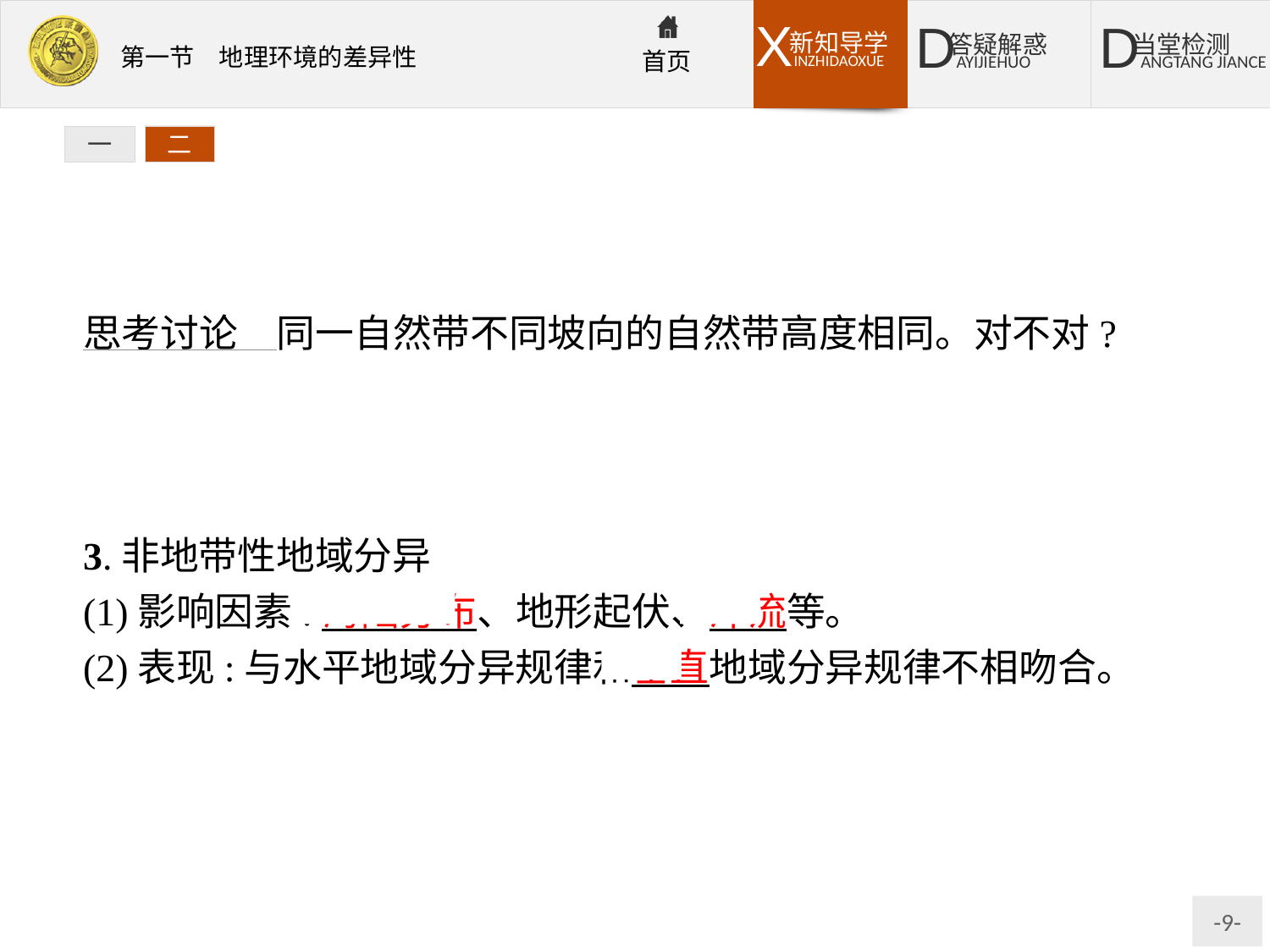

一
二
思考讨论　同一自然带不同坡向的自然带高度相同。对不对?
提示:不对。一般来说,阳坡高于阴坡,这与阳坡热量条件高于同一高度的阴坡有关;迎风坡高于背风坡,这与迎风坡降水量高于同一高度的背风坡有关。
3.非地带性地域分异
(1)影响因素:海陆分布、地形起伏、洋流等。
(2)表现:与水平地域分异规律和垂直地域分异规律不相吻合。